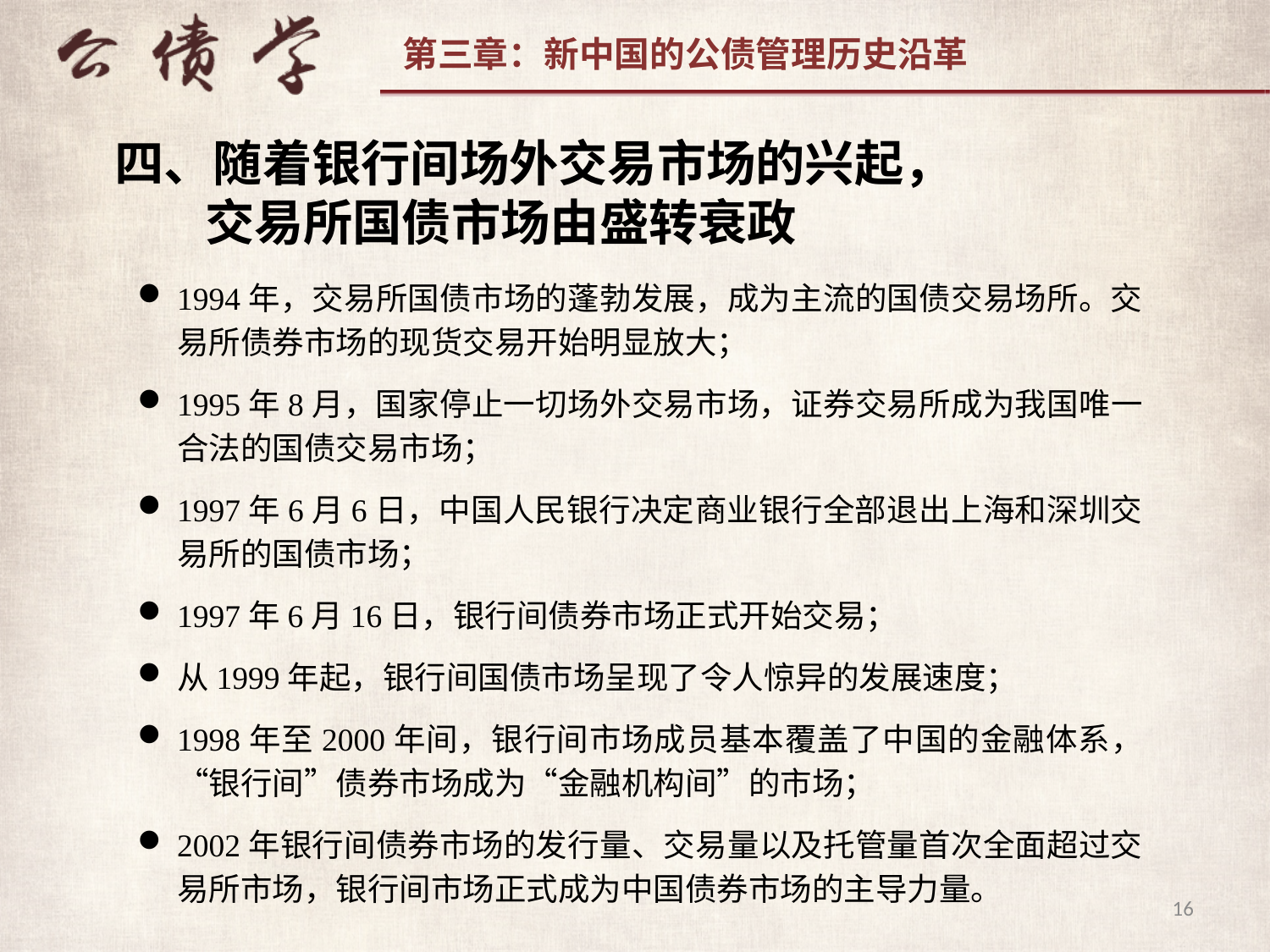

四、随着银行间场外交易市场的兴起，
       交易所国债市场由盛转衰政
1994年，交易所国债市场的蓬勃发展，成为主流的国债交易场所。交易所债券市场的现货交易开始明显放大；
1995年8月，国家停止一切场外交易市场，证券交易所成为我国唯一合法的国债交易市场；
1997年6月6日，中国人民银行决定商业银行全部退出上海和深圳交易所的国债市场；
1997年6月16日，银行间债券市场正式开始交易；
从1999年起，银行间国债市场呈现了令人惊异的发展速度；
1998年至2000年间，银行间市场成员基本覆盖了中国的金融体系，“银行间”债券市场成为“金融机构间”的市场；
2002年银行间债券市场的发行量、交易量以及托管量首次全面超过交易所市场，银行间市场正式成为中国债券市场的主导力量。
16